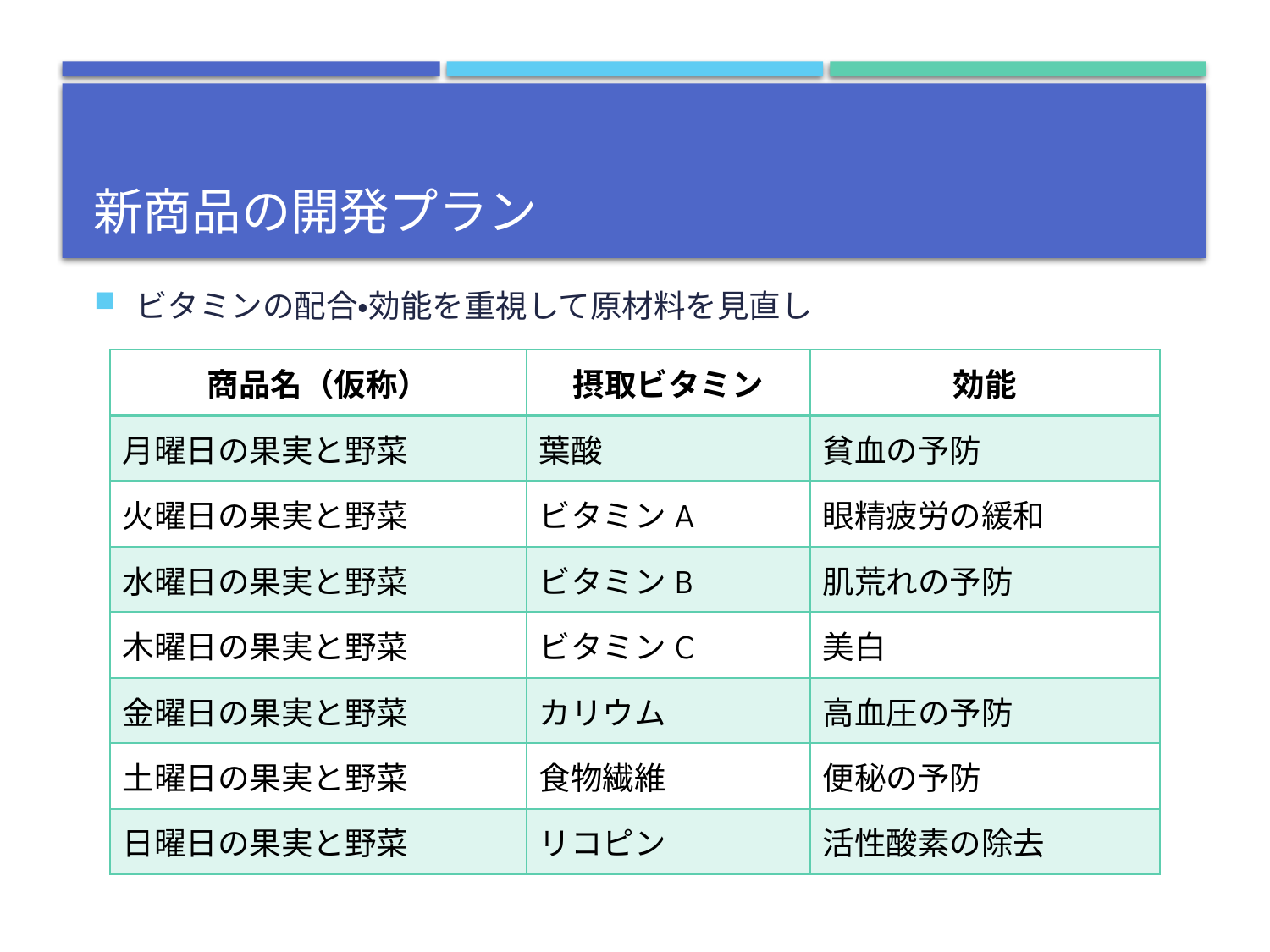

# 新商品の開発プラン
ビタミンの配合・効能を重視して原材料を見直し
| 商品名（仮称） | 摂取ビタミン | 効能 |
| --- | --- | --- |
| 月曜日の果実と野菜 | 葉酸 | 貧血の予防 |
| 火曜日の果実と野菜 | ビタミンA | 眼精疲労の緩和 |
| 水曜日の果実と野菜 | ビタミンB | 肌荒れの予防 |
| 木曜日の果実と野菜 | ビタミンC | 美白 |
| 金曜日の果実と野菜 | カリウム | 高血圧の予防 |
| 土曜日の果実と野菜 | 食物繊維 | 便秘の予防 |
| 日曜日の果実と野菜 | リコピン | 活性酸素の除去 |